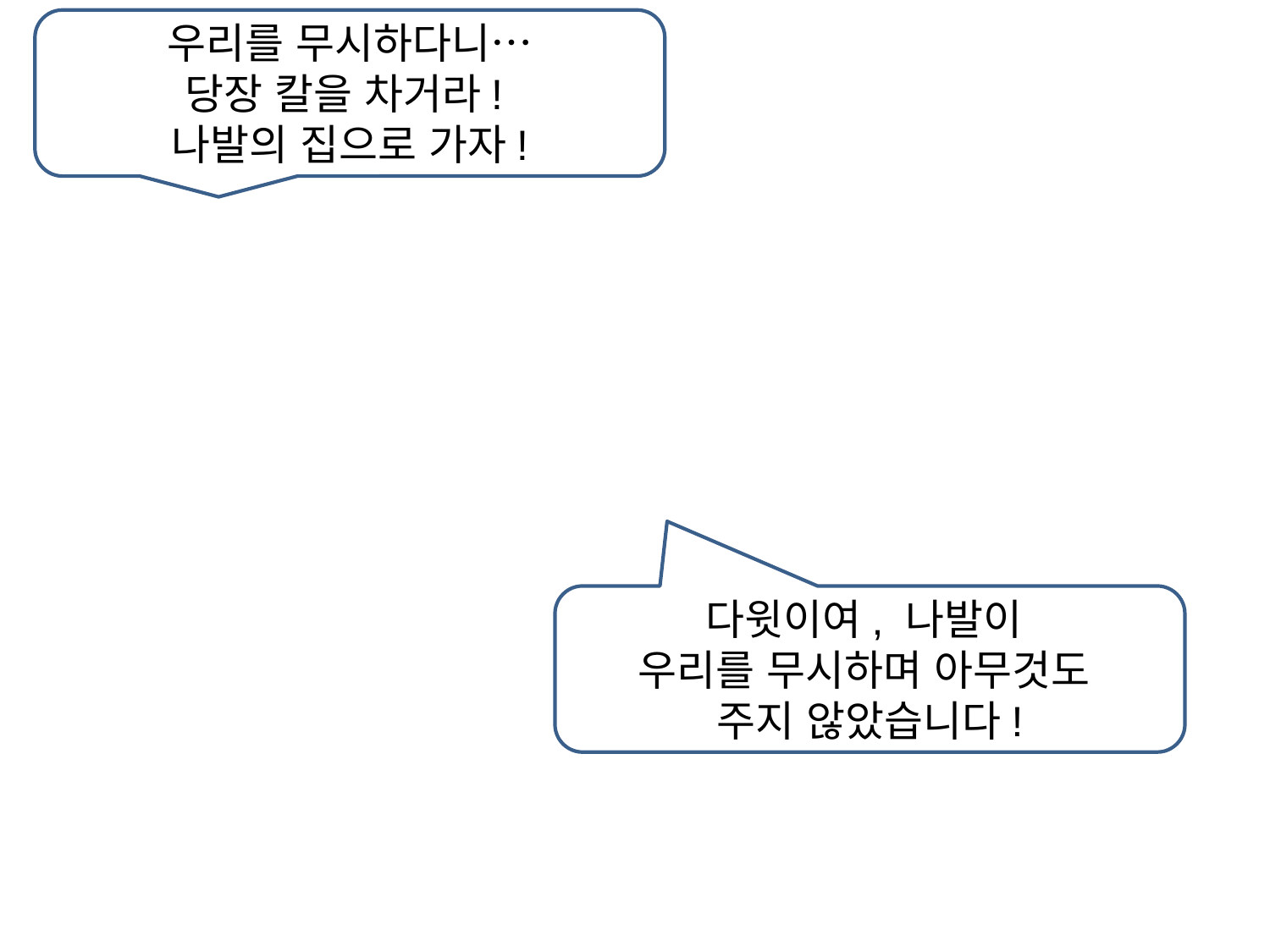

우리를 무시하다니…
당장 칼을 차거라!
나발의 집으로 가자!
다윗이여, 나발이
우리를 무시하며 아무것도
주지 않았습니다!